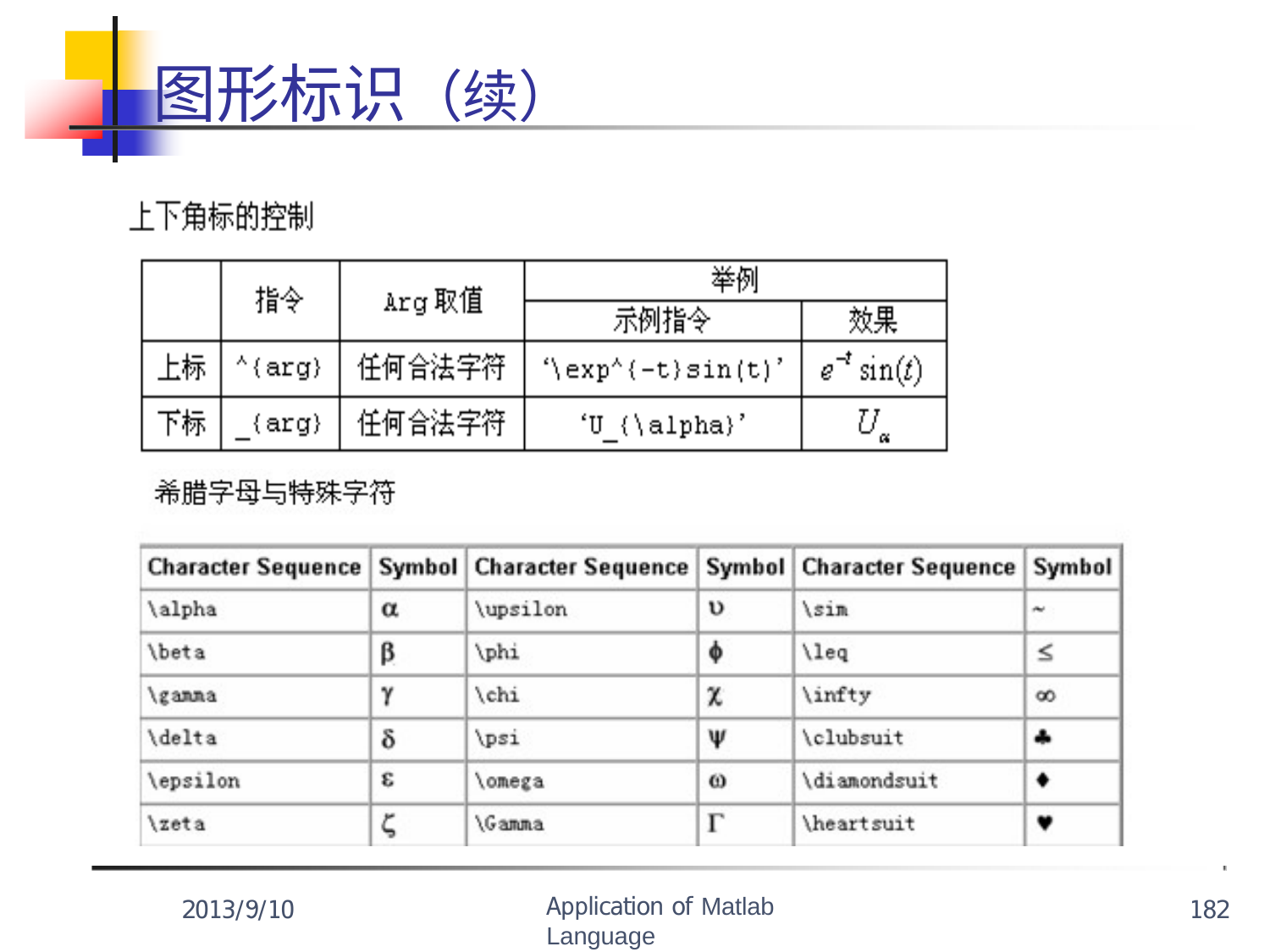

# 图形标识（续）

Application of Matlab Language
2013/9/10
182